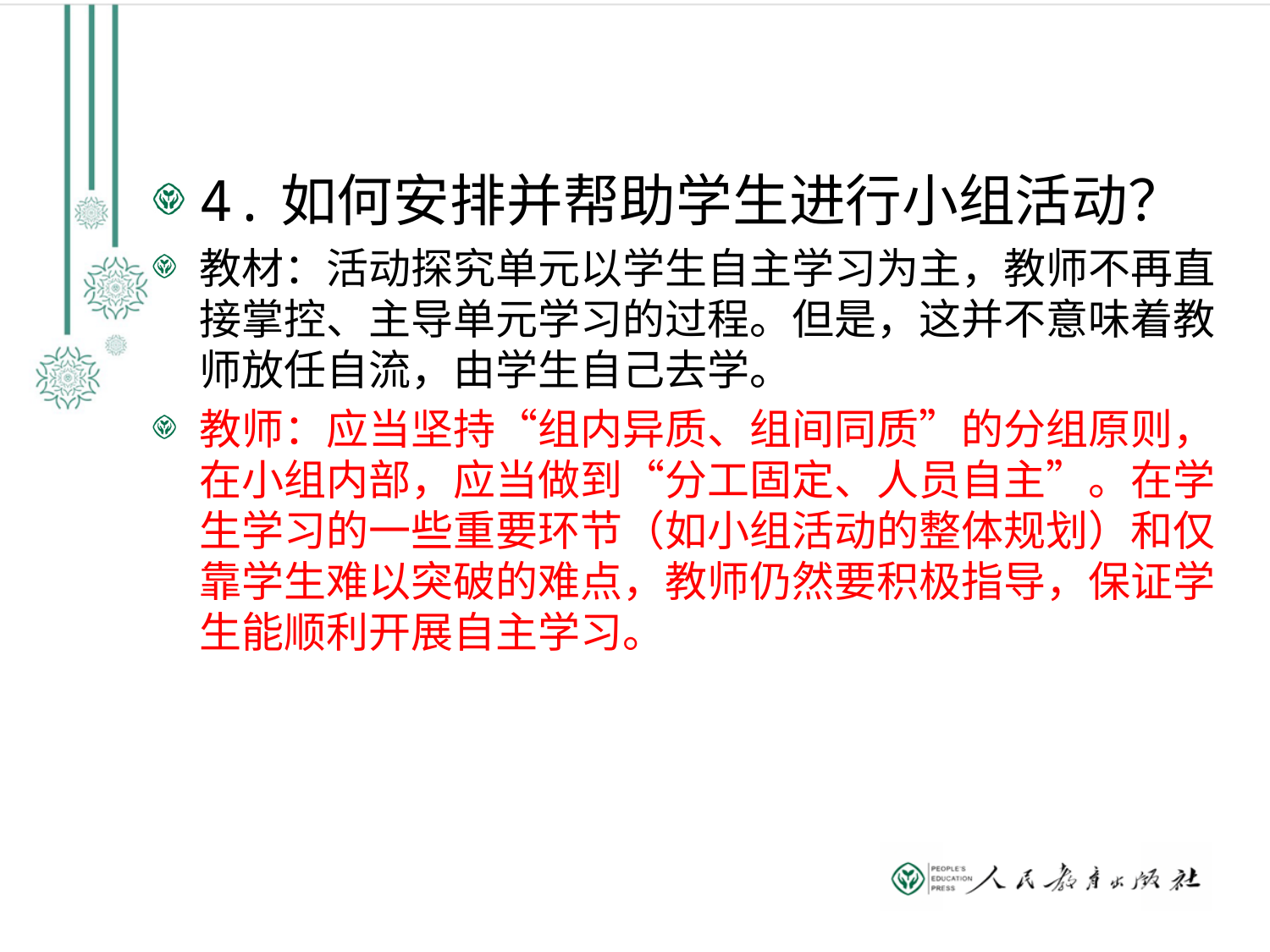

4.如何安排并帮助学生进行小组活动？
教材：活动探究单元以学生自主学习为主，教师不再直接掌控、主导单元学习的过程。但是，这并不意味着教师放任自流，由学生自己去学。
教师：应当坚持“组内异质、组间同质”的分组原则，在小组内部，应当做到“分工固定、人员自主”。在学生学习的一些重要环节（如小组活动的整体规划）和仅靠学生难以突破的难点，教师仍然要积极指导，保证学生能顺利开展自主学习。